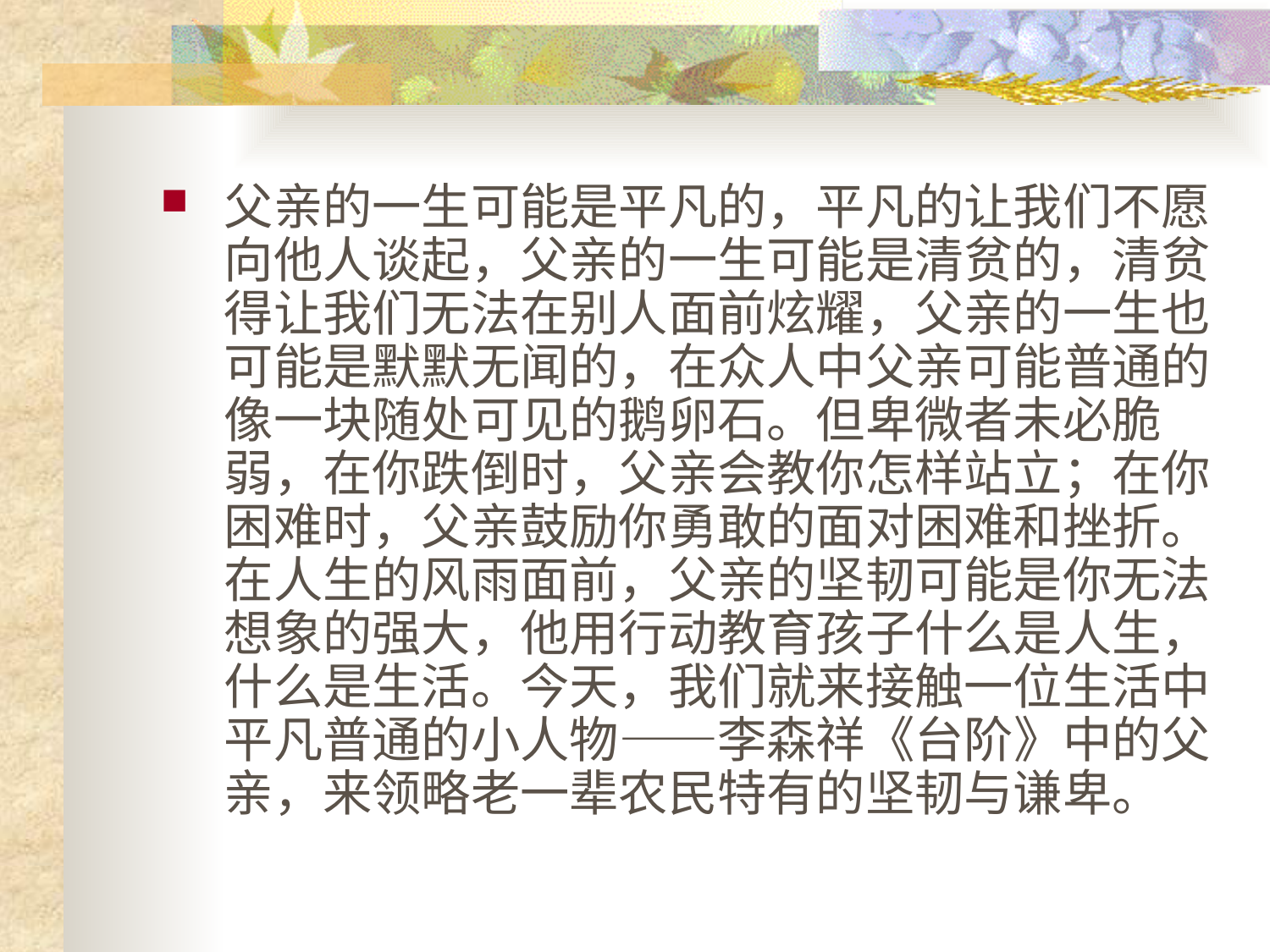

#
父亲的一生可能是平凡的，平凡的让我们不愿向他人谈起，父亲的一生可能是清贫的，清贫得让我们无法在别人面前炫耀，父亲的一生也可能是默默无闻的，在众人中父亲可能普通的像一块随处可见的鹅卵石。但卑微者未必脆弱，在你跌倒时，父亲会教你怎样站立；在你困难时，父亲鼓励你勇敢的面对困难和挫折。在人生的风雨面前，父亲的坚韧可能是你无法想象的强大，他用行动教育孩子什么是人生，什么是生活。今天，我们就来接触一位生活中平凡普通的小人物——李森祥《台阶》中的父亲，来领略老一辈农民特有的坚韧与谦卑。